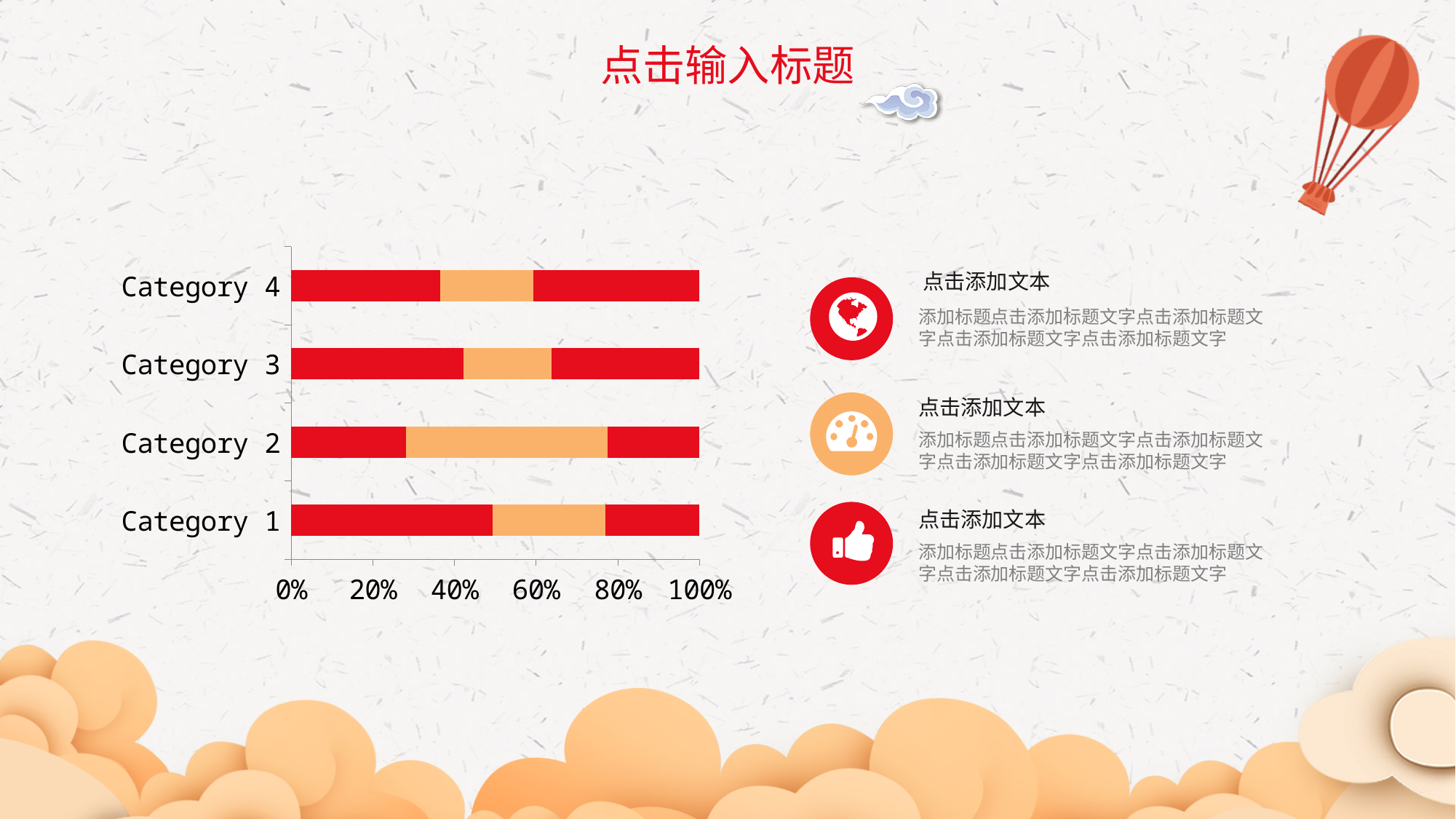

点击输入标题

### Chart

| Category | Series 1 | Series 2 | Series 3 |
|---|---|---|---|
| Category 1 | 4.3 | 2.4 | 2.0 |
| Category 2 | 2.5 | 4.4 | 2.0 |
| Category 3 | 3.5 | 1.8 | 3.0 |
| Category 4 | 4.5 | 2.8 | 5.0 |
点击添加文本

添加标题点击添加标题文字点击添加标题文字点击添加标题文字点击添加标题文字
点击添加文本

添加标题点击添加标题文字点击添加标题文字点击添加标题文字点击添加标题文字
点击添加文本

添加标题点击添加标题文字点击添加标题文字点击添加标题文字点击添加标题文字